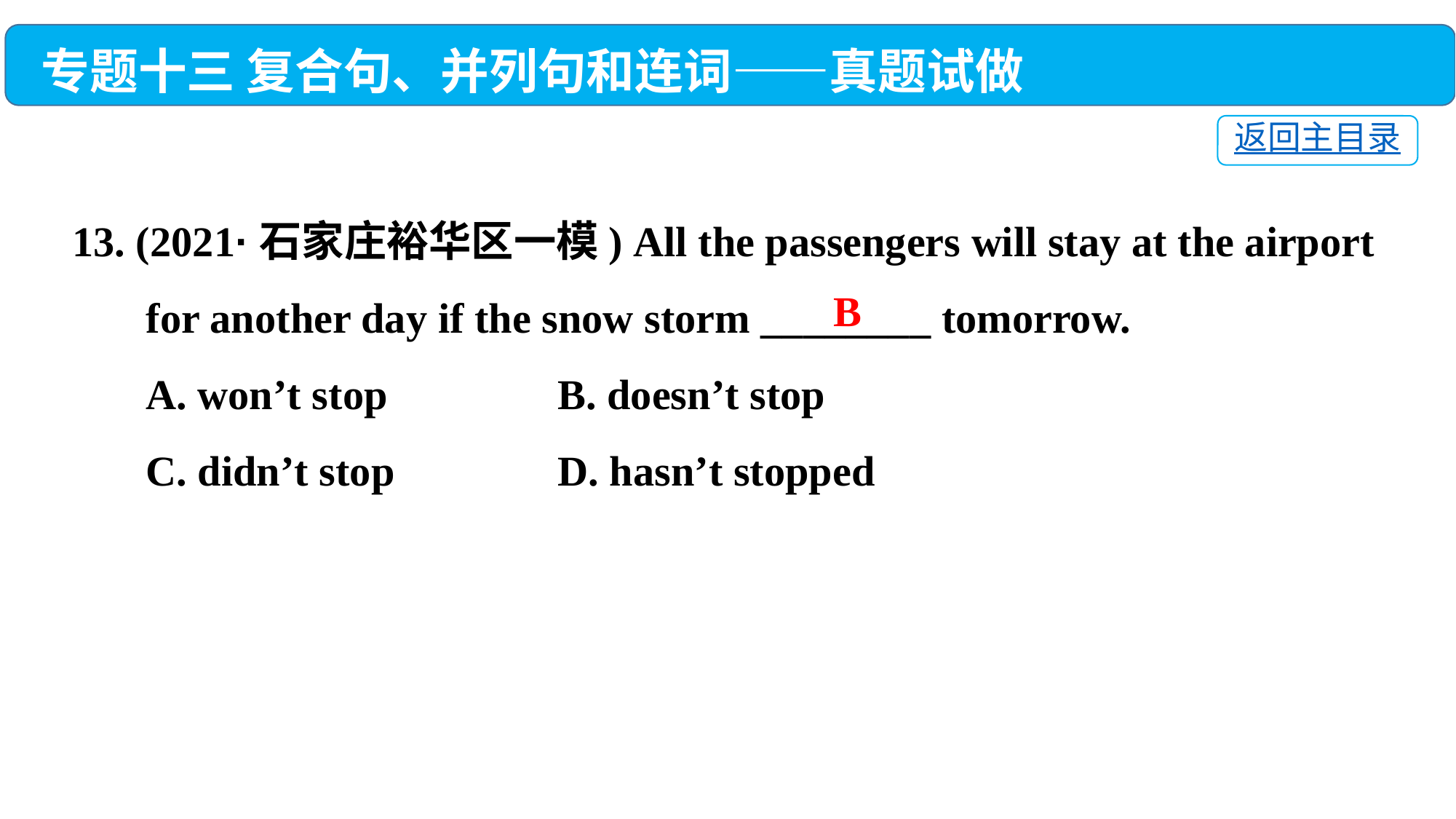

专题十三 复合句、并列句和连词——真题试做
返回主目录
13. (2021·石家庄裕华区一模) All the passengers will stay at the airport
       for another day if the snow storm ________ tomorrow.
       A. won’t stop	               B. doesn’t stop
       C. didn’t stop	               D. hasn’t stopped

B